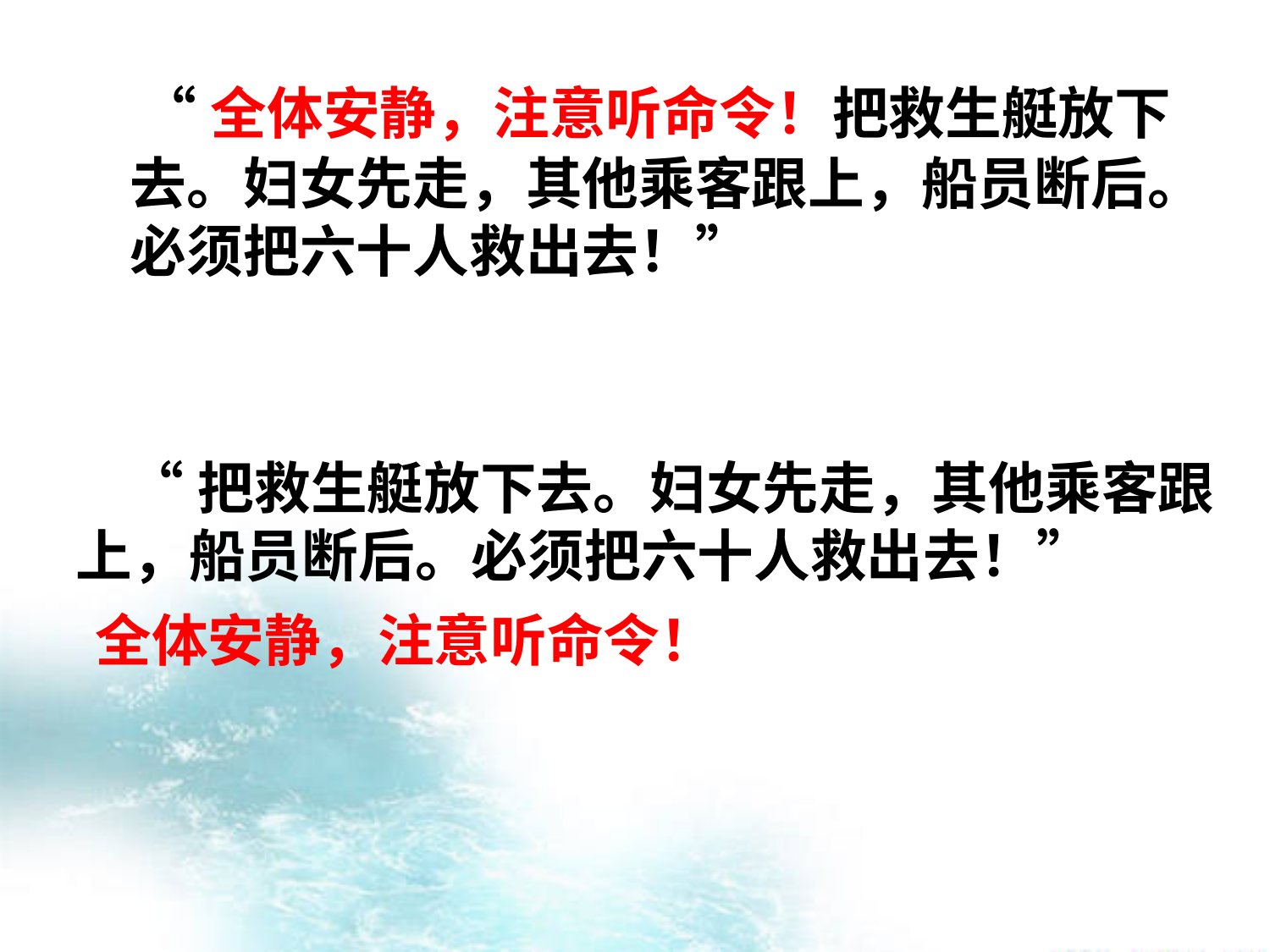

“全体安静，注意听命令！把救生艇放下去。妇女先走，其他乘客跟上，船员断后。必须把六十人救出去！”

    “把救生艇放下去。妇女先走，其他乘客跟上，船员断后。必须把六十人救出去！”
全体安静，注意听命令！